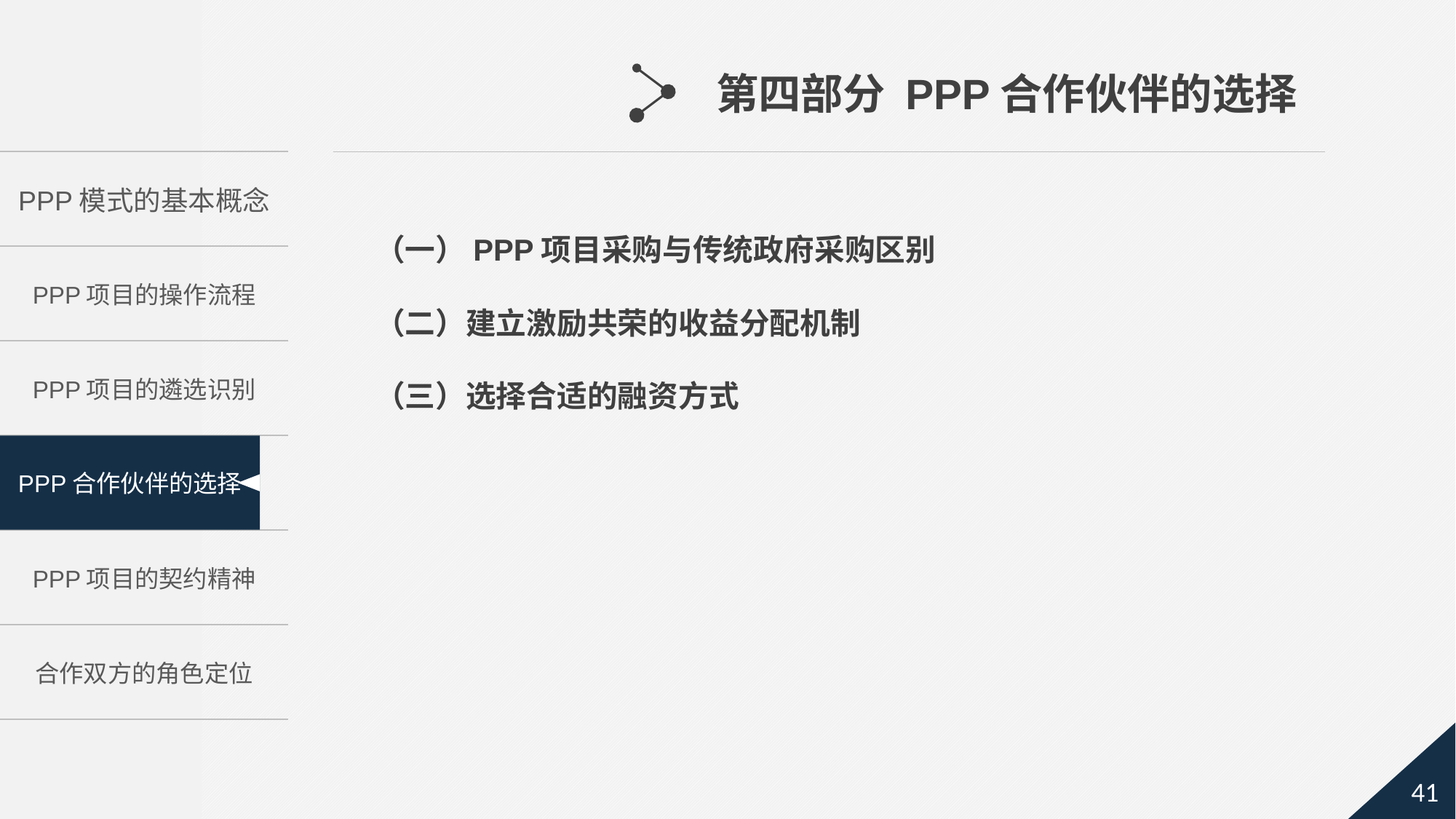

第四部分 PPP合作伙伴的选择
（一）PPP项目采购与传统政府采购区别

（二）建立激励共荣的收益分配机制

（三）选择合适的融资方式